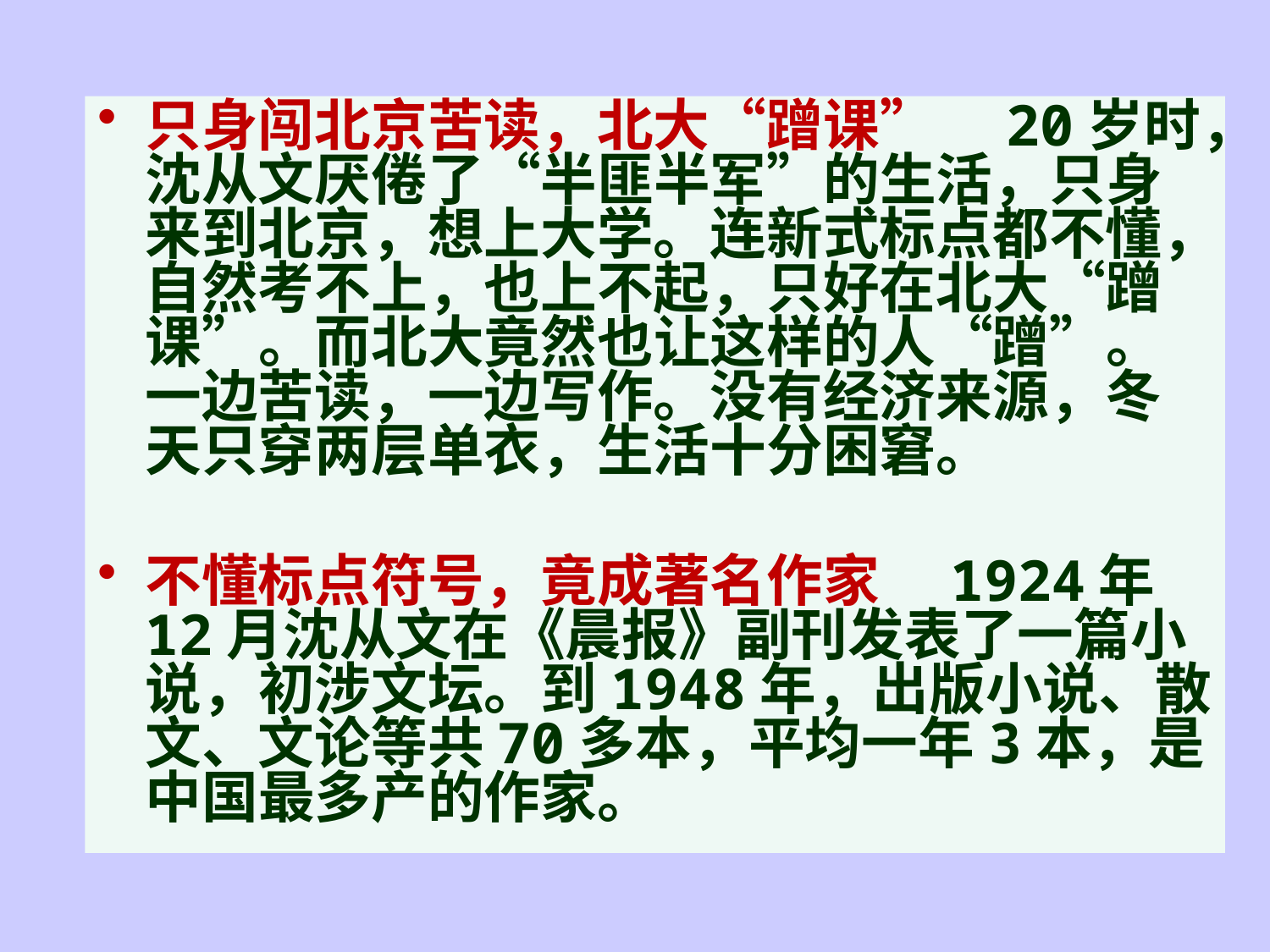

只身闯北京苦读，北大“蹭课”　20岁时，沈从文厌倦了“半匪半军”的生活，只身来到北京，想上大学。连新式标点都不懂，自然考不上，也上不起，只好在北大“蹭课”。而北大竟然也让这样的人“蹭”。一边苦读，一边写作。没有经济来源，冬天只穿两层单衣，生活十分困窘。

不懂标点符号，竟成著名作家　1924年12月沈从文在《晨报》副刊发表了一篇小说，初涉文坛。到1948年，出版小说、散文、文论等共70多本，平均一年3本，是中国最多产的作家。